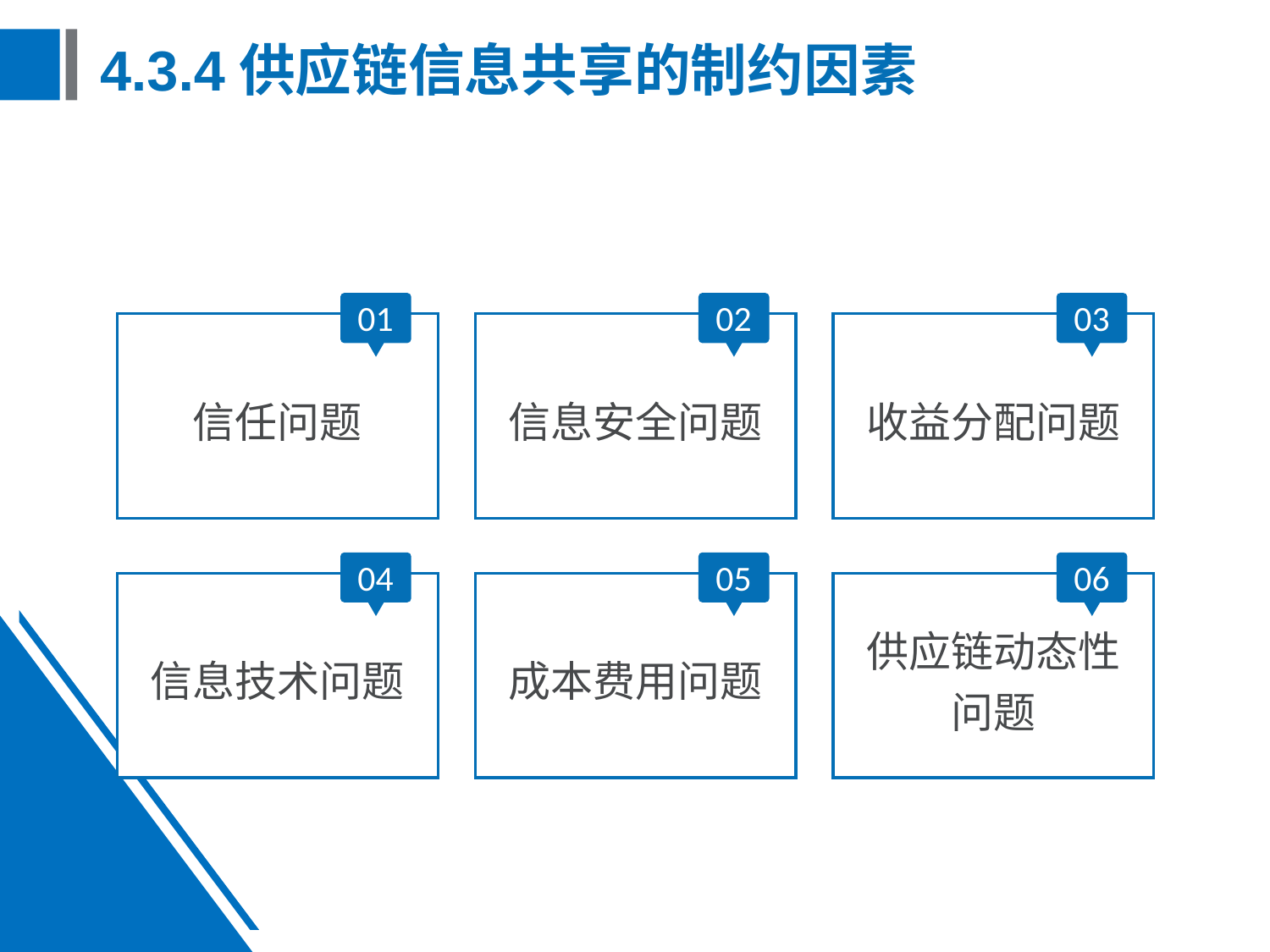

# 4.3.4供应链信息共享的制约因素
01
02
03
信任问题
信息安全问题
收益分配问题
04
05
06
信息技术问题
成本费用问题
供应链动态性问题